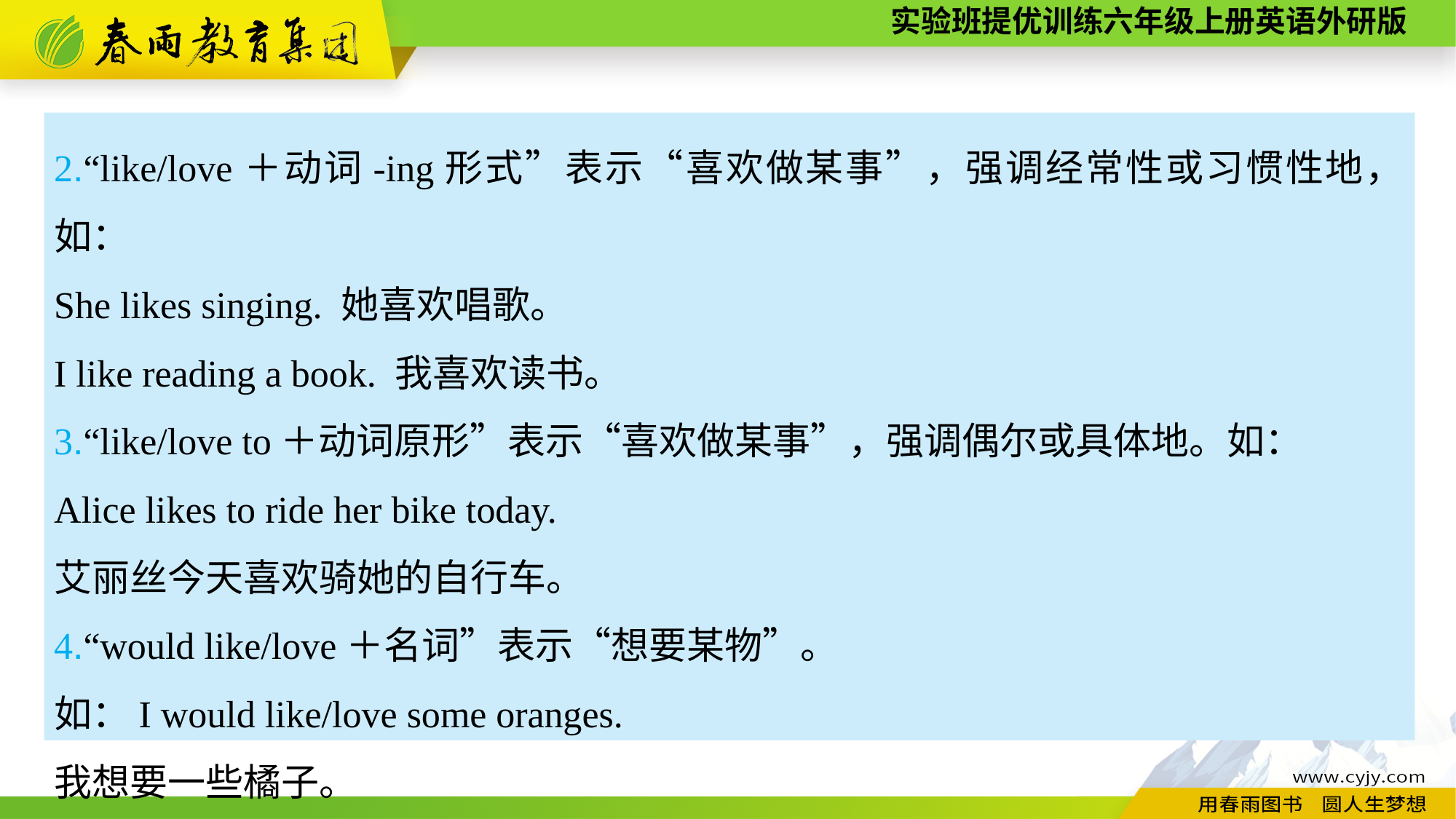

2.“like/love＋动词-ing形式”表示“喜欢做某事”，强调经常性或习惯性地，如：
She likes singing. 她喜欢唱歌。
I like reading a book. 我喜欢读书。
3.“like/love to＋动词原形”表示“喜欢做某事”，强调偶尔或具体地。如：
Alice likes to ride her bike today.
艾丽丝今天喜欢骑她的自行车。
4.“would like/love＋名词”表示“想要某物”。
如：I would like/love some oranges.
我想要一些橘子。